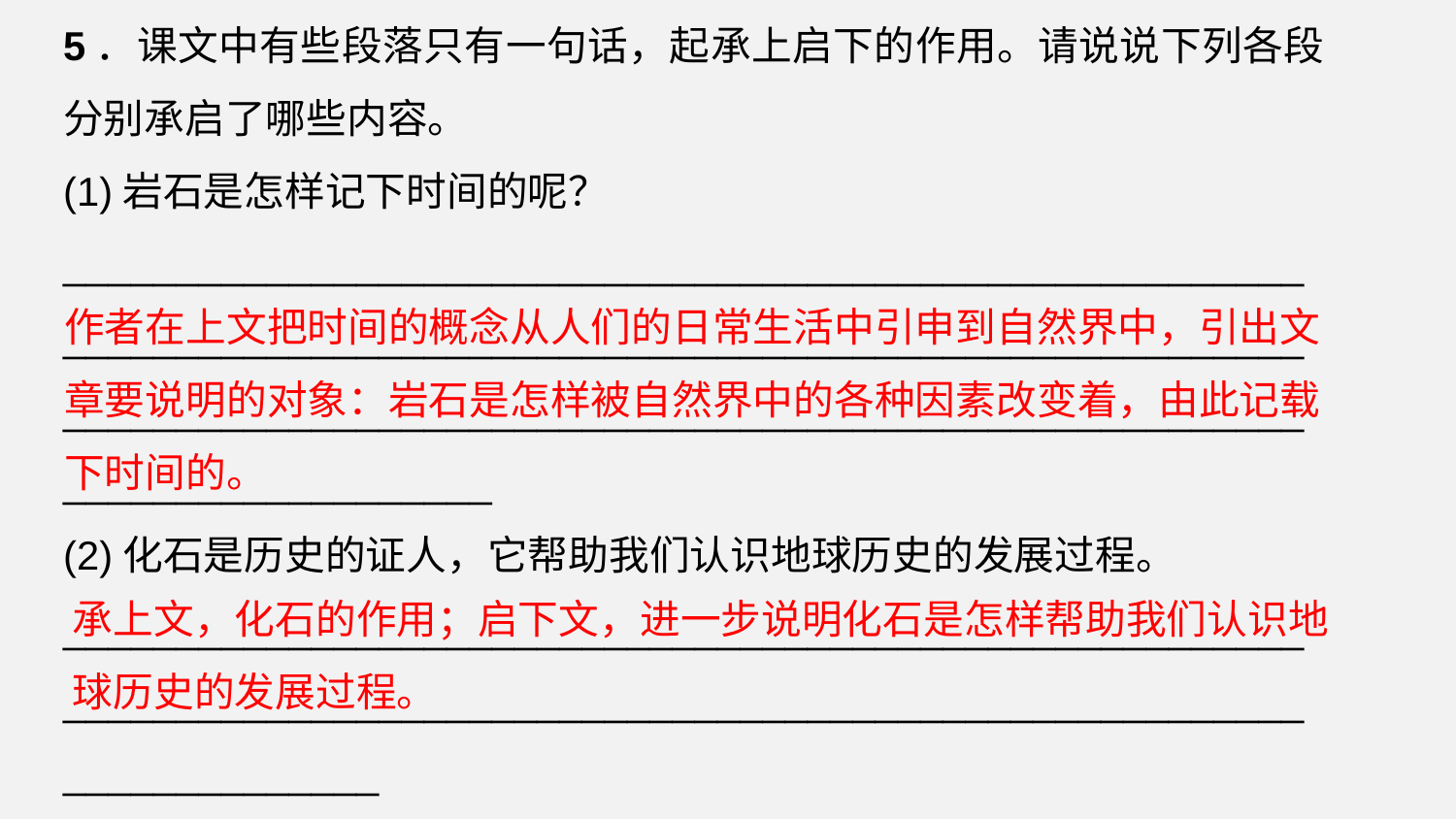

5．课文中有些段落只有一句话，起承上启下的作用。请说说下列各段分别承启了哪些内容。
(1)岩石是怎样记下时间的呢？
________________________________________________________________________________________________________________________________________________________________________________________
(2)化石是历史的证人，它帮助我们认识地球历史的发展过程。
____________________________________________________________________________________________________________________________
作者在上文把时间的概念从人们的日常生活中引申到自然界中，引出文章要说明的对象：岩石是怎样被自然界中的各种因素改变着，由此记载下时间的。
承上文，化石的作用；启下文，进一步说明化石是怎样帮助我们认识地球历史的发展过程。